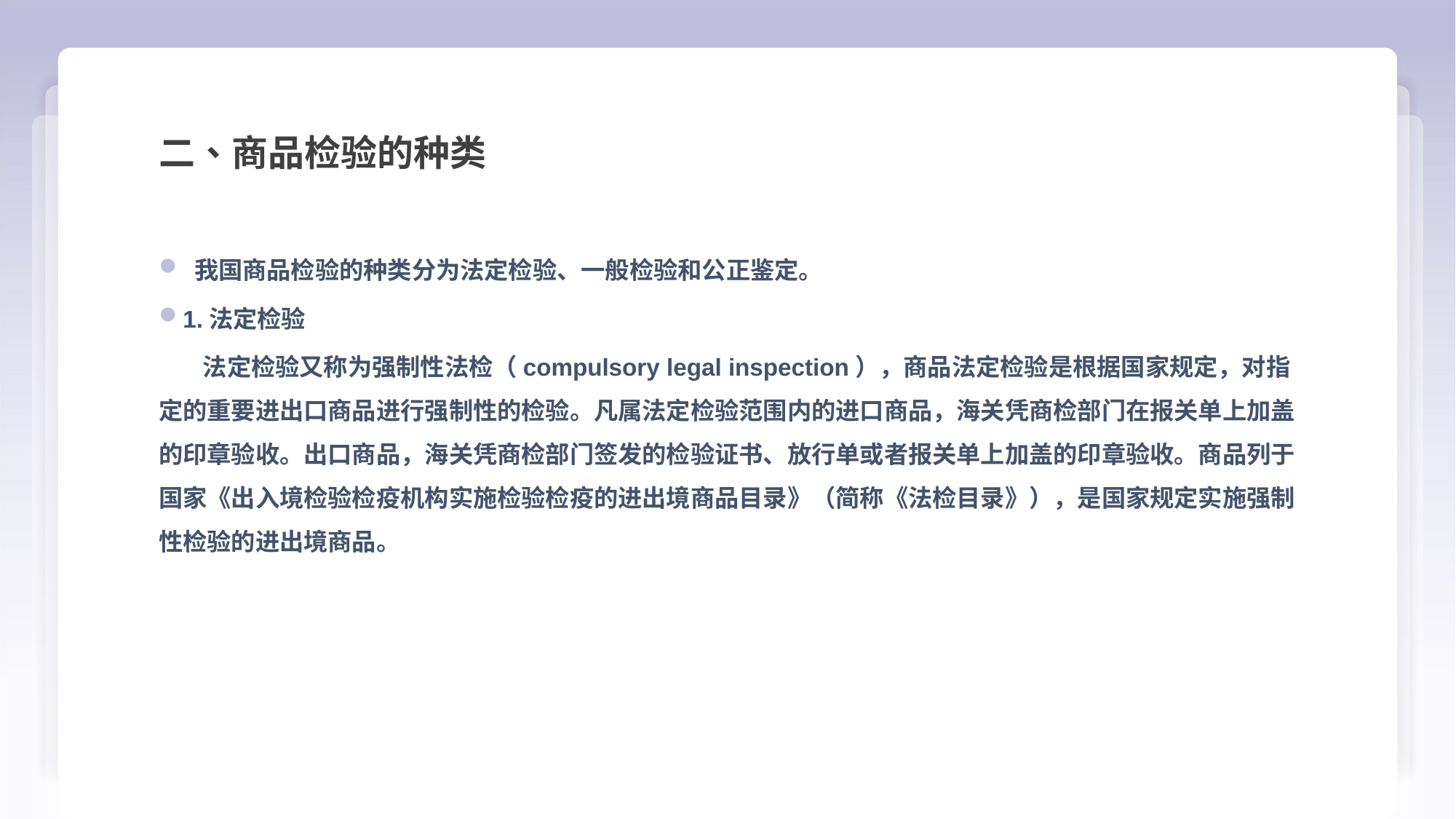

二、商品检验的种类
 我国商品检验的种类分为法定检验、一般检验和公正鉴定。
1.法定检验
       法定检验又称为强制性法检（compulsory legal inspection），商品法定检验是根据国家规定，对指定的重要进出口商品进行强制性的检验。凡属法定检验范围内的进口商品，海关凭商检部门在报关单上加盖的印章验收。出口商品，海关凭商检部门签发的检验证书、放行单或者报关单上加盖的印章验收。商品列于国家《出入境检验检疫机构实施检验检疫的进出境商品目录》（简称《法检目录》），是国家规定实施强制性检验的进出境商品。